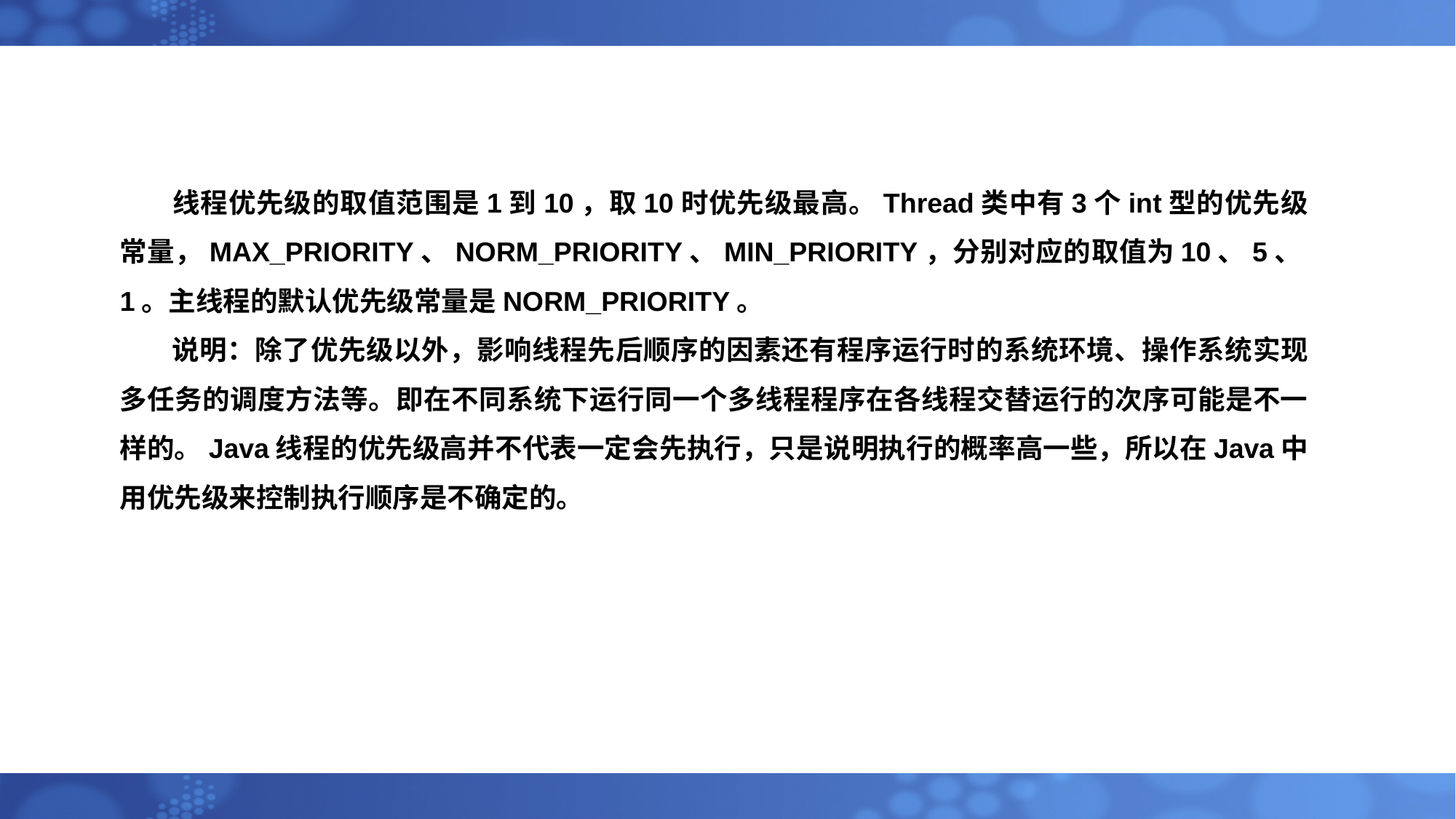

线程优先级的取值范围是1到10，取10时优先级最高。Thread类中有3个int型的优先级常量，MAX_PRIORITY、NORM_PRIORITY、MIN_PRIORITY，分别对应的取值为10、5、1。主线程的默认优先级常量是NORM_PRIORITY。
  说明：除了优先级以外，影响线程先后顺序的因素还有程序运行时的系统环境、操作系统实现多任务的调度方法等。即在不同系统下运行同一个多线程程序在各线程交替运行的次序可能是不一样的。Java线程的优先级高并不代表一定会先执行，只是说明执行的概率高一些，所以在Java中用优先级来控制执行顺序是不确定的。